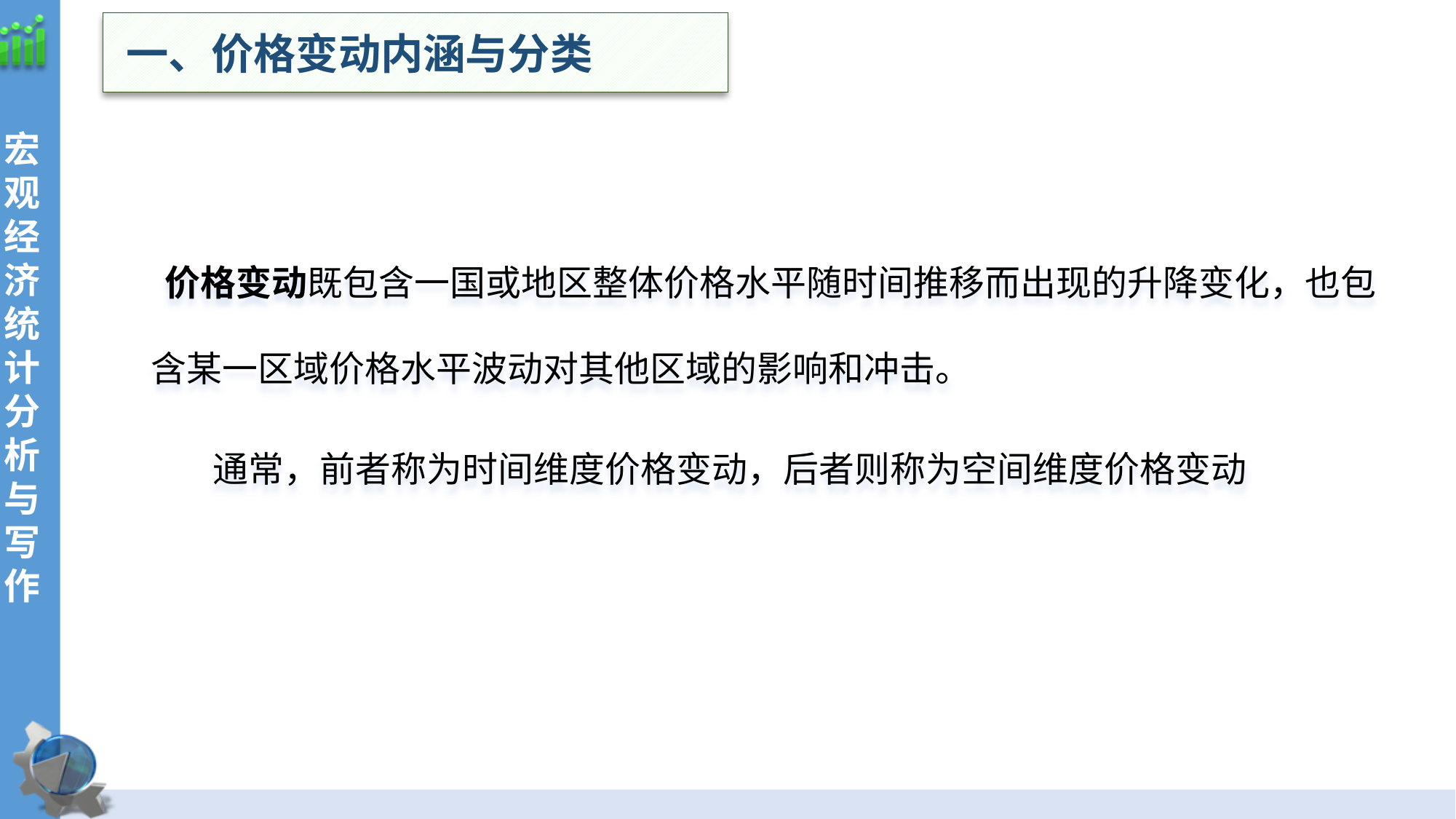

一、价格变动内涵与分类

    价格变动既包含一国或地区整体价格水平随时间推移而出现的升降变化，也包含某一区域价格水平波动对其他区域的影响和冲击。
          通常，前者称为时间维度价格变动，后者则称为空间维度价格变动

4